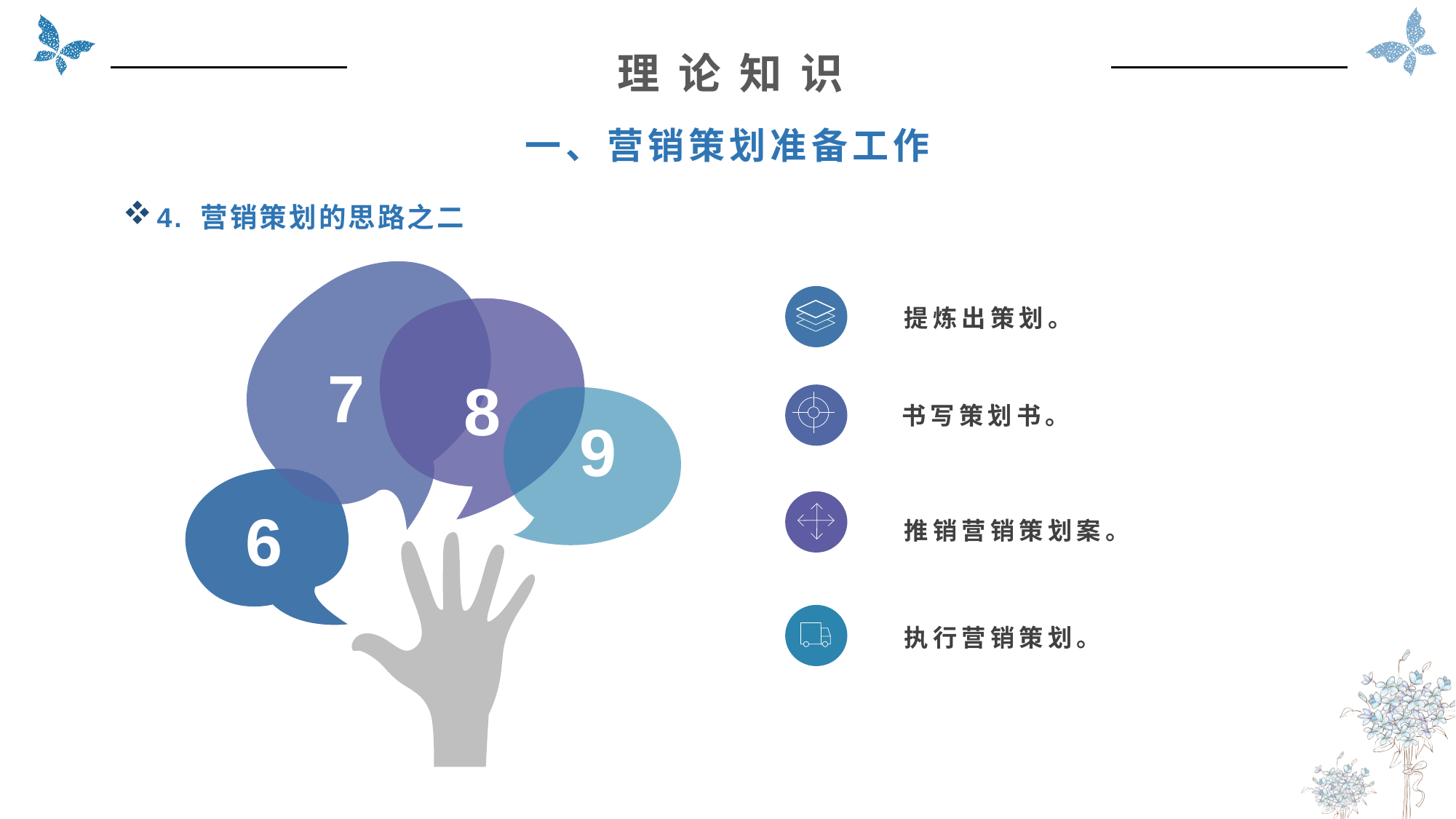

理 论 知 识
一、营销策划准备工作
4. 营销策划的思路之二

7
8

9

6

提炼出策划。

书写策划书。

推销营销策划案。

执行营销策划。